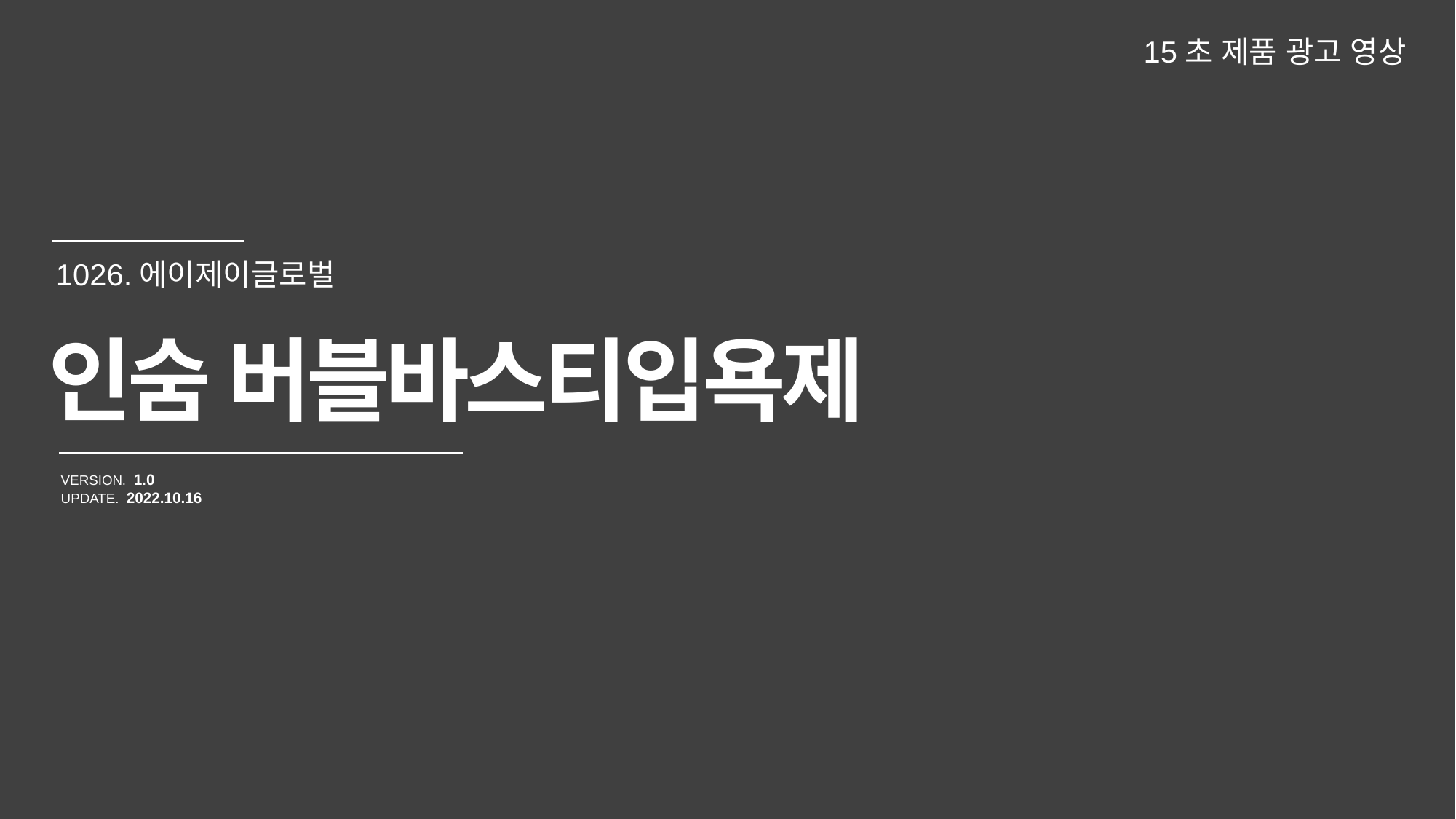

15초 제품 광고 영상
인숨 버블바스티입욕제
VERSION.  1.0
UPDATE.  2022.10.16

1026.에이제이글로벌